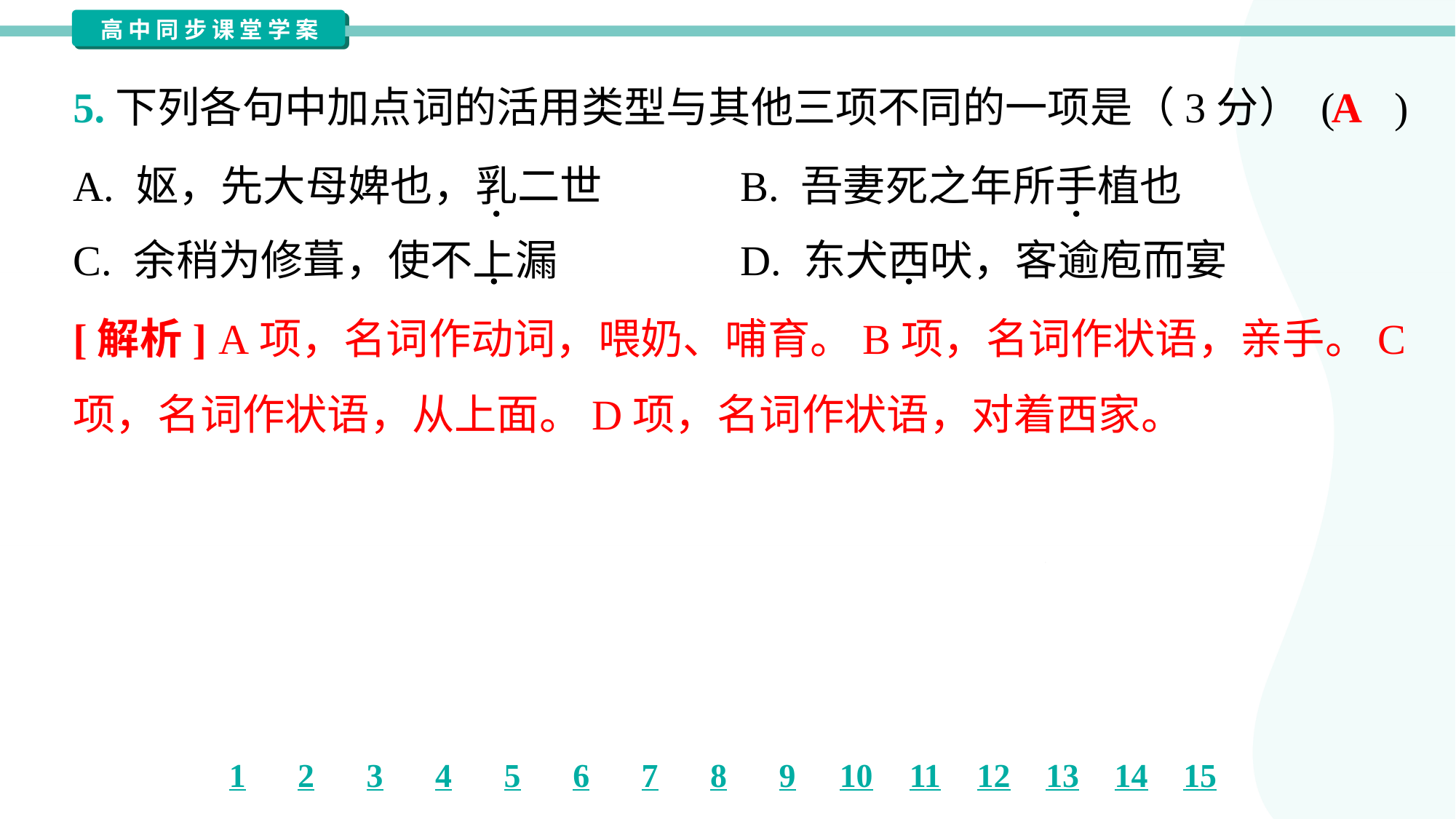

A
5.下列各句中加点词的活用类型与其他三项不同的一项是（3分） (     )
A. 妪，先大母婢也，乳二世	B. 吾妻死之年所手植也
C. 余稍为修葺，使不上漏	D. 东犬西吠，客逾庖而宴

[解析] A项，名词作动词，喂奶、哺育。B项，名词作状语，亲手。C
项，名词作状语，从上面。D项，名词作状语，对着西家。